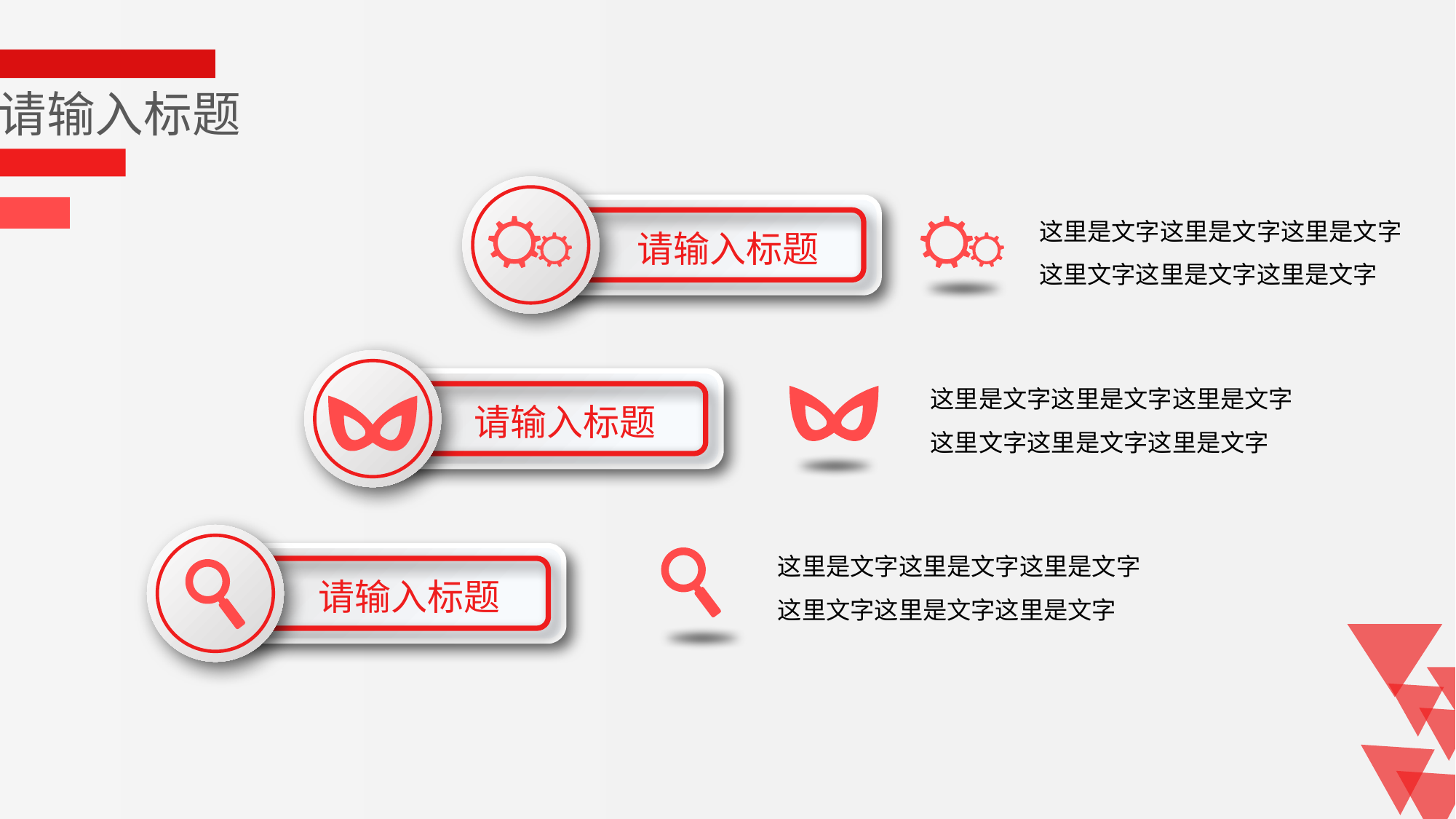

请输入标题

这里是文字这里是文字这里是文字这里文字这里是文字这里是文字

请输入标题

这里是文字这里是文字这里是文字这里文字这里是文字这里是文字

请输入标题

这里是文字这里是文字这里是文字这里文字这里是文字这里是文字

请输入标题